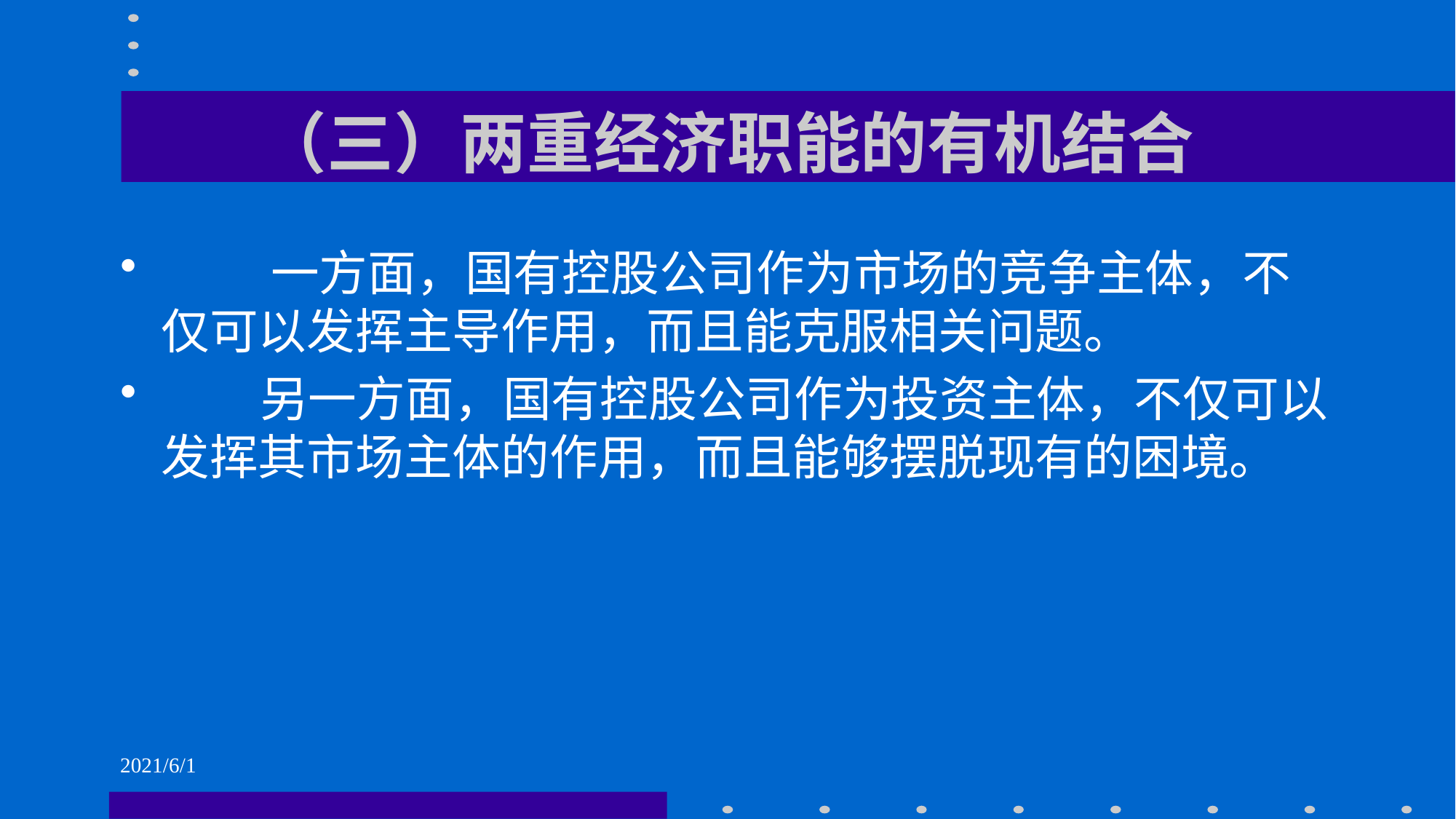

# （三）两重经济职能的有机结合
         一方面，国有控股公司作为市场的竞争主体，不仅可以发挥主导作用，而且能克服相关问题。
        另一方面，国有控股公司作为投资主体，不仅可以发挥其市场主体的作用，而且能够摆脱现有的困境。
2021/6/1